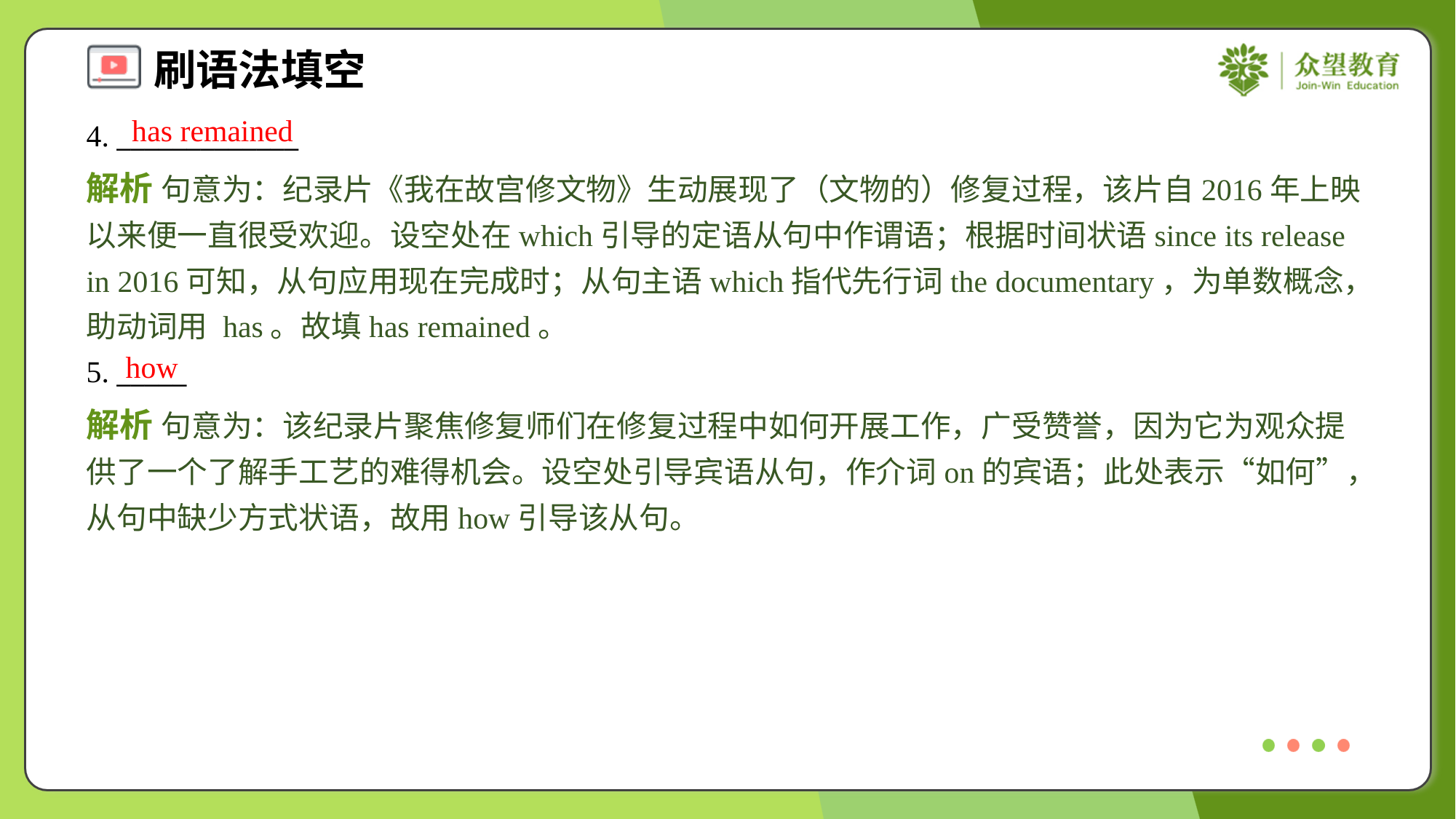

has remained
4. _____________
解析 句意为：纪录片《我在故宫修文物》生动展现了（文物的）修复过程，该片自2016年上映以来便一直很受欢迎。设空处在which引导的定语从句中作谓语；根据时间状语since its release in 2016可知，从句应用现在完成时；从句主语which指代先行词the documentary，为单数概念，助动词用 has。故填has remained。
how
5. _____
解析 句意为：该纪录片聚焦修复师们在修复过程中如何开展工作，广受赞誉，因为它为观众提供了一个了解手工艺的难得机会。设空处引导宾语从句，作介词on的宾语；此处表示“如何”，从句中缺少方式状语，故用how引导该从句。